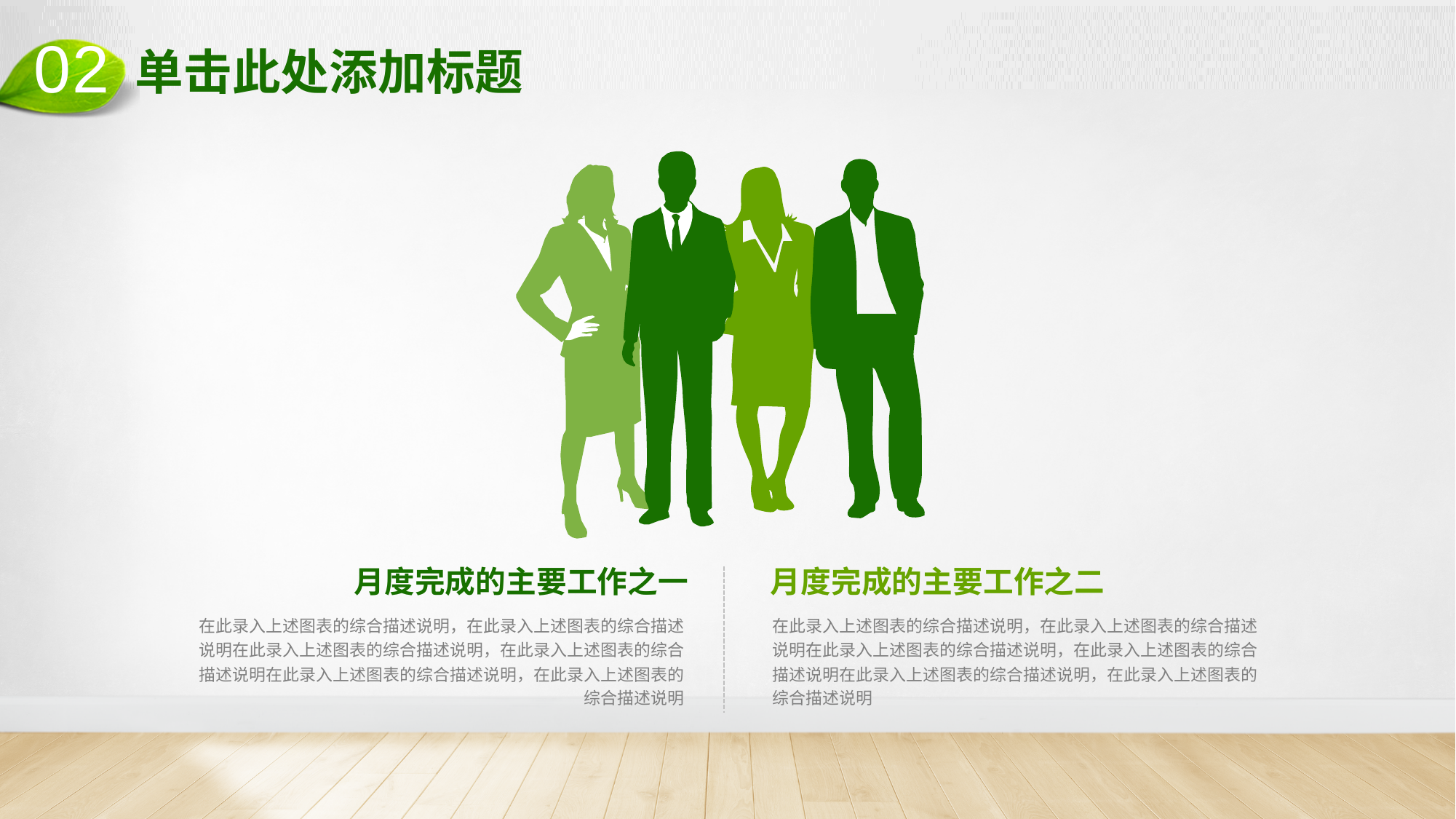

02
# 单击此处添加标题

月度完成的主要工作之一
月度完成的主要工作之二
在此录入上述图表的综合描述说明，在此录入上述图表的综合描述说明在此录入上述图表的综合描述说明，在此录入上述图表的综合描述说明在此录入上述图表的综合描述说明，在此录入上述图表的综合描述说明

在此录入上述图表的综合描述说明，在此录入上述图表的综合描述说明在此录入上述图表的综合描述说明，在此录入上述图表的综合描述说明在此录入上述图表的综合描述说明，在此录入上述图表的综合描述说明